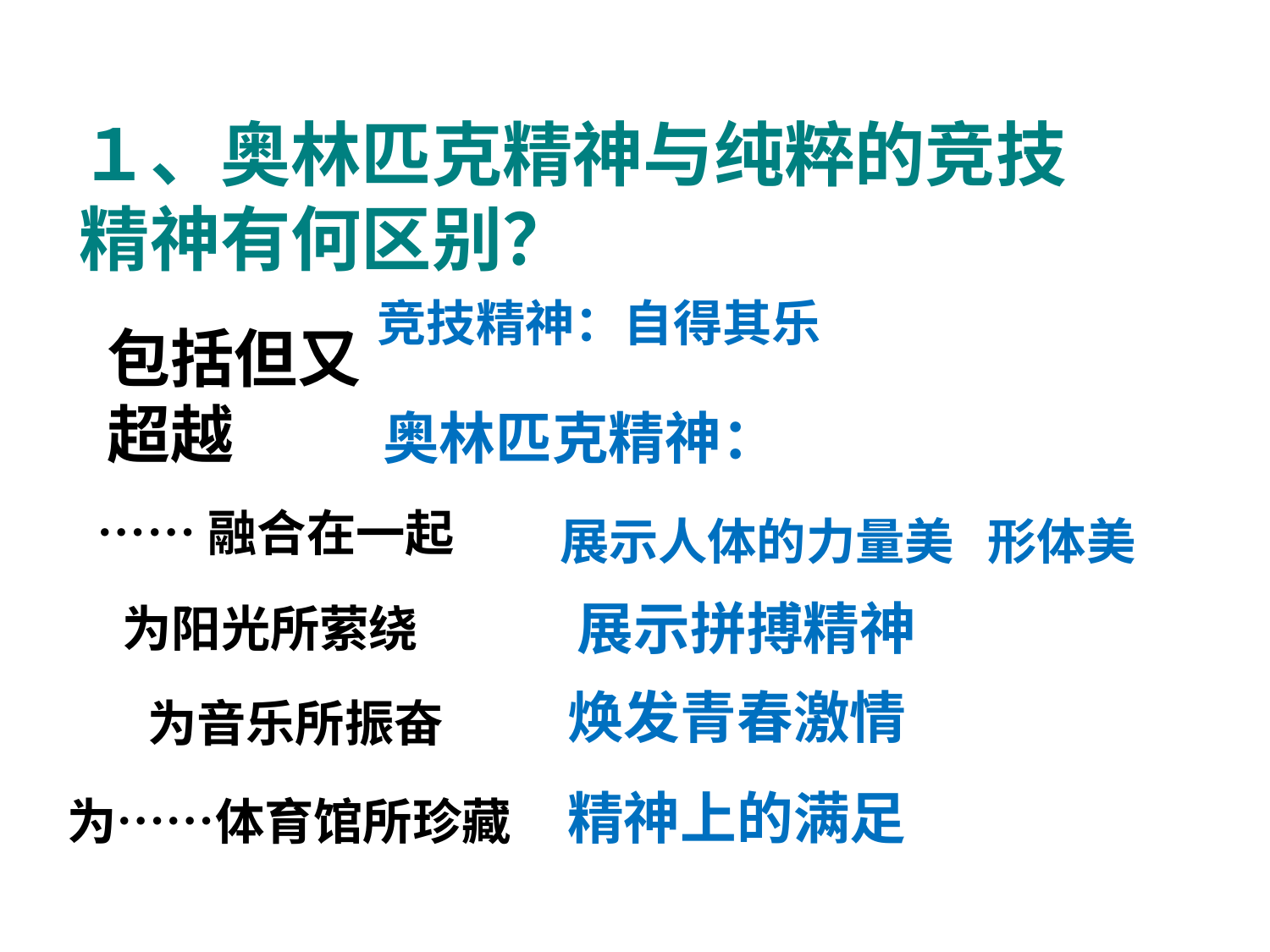

１、奥林匹克精神与纯粹的竞技精神有何区别？
竞技精神：自得其乐
包括但又超越
奥林匹克精神：

……融合在一起
展示人体的力量美   形体美
展示拼搏精神
为阳光所萦绕
焕发青春激情
为音乐所振奋
精神上的满足
为……体育馆所珍藏